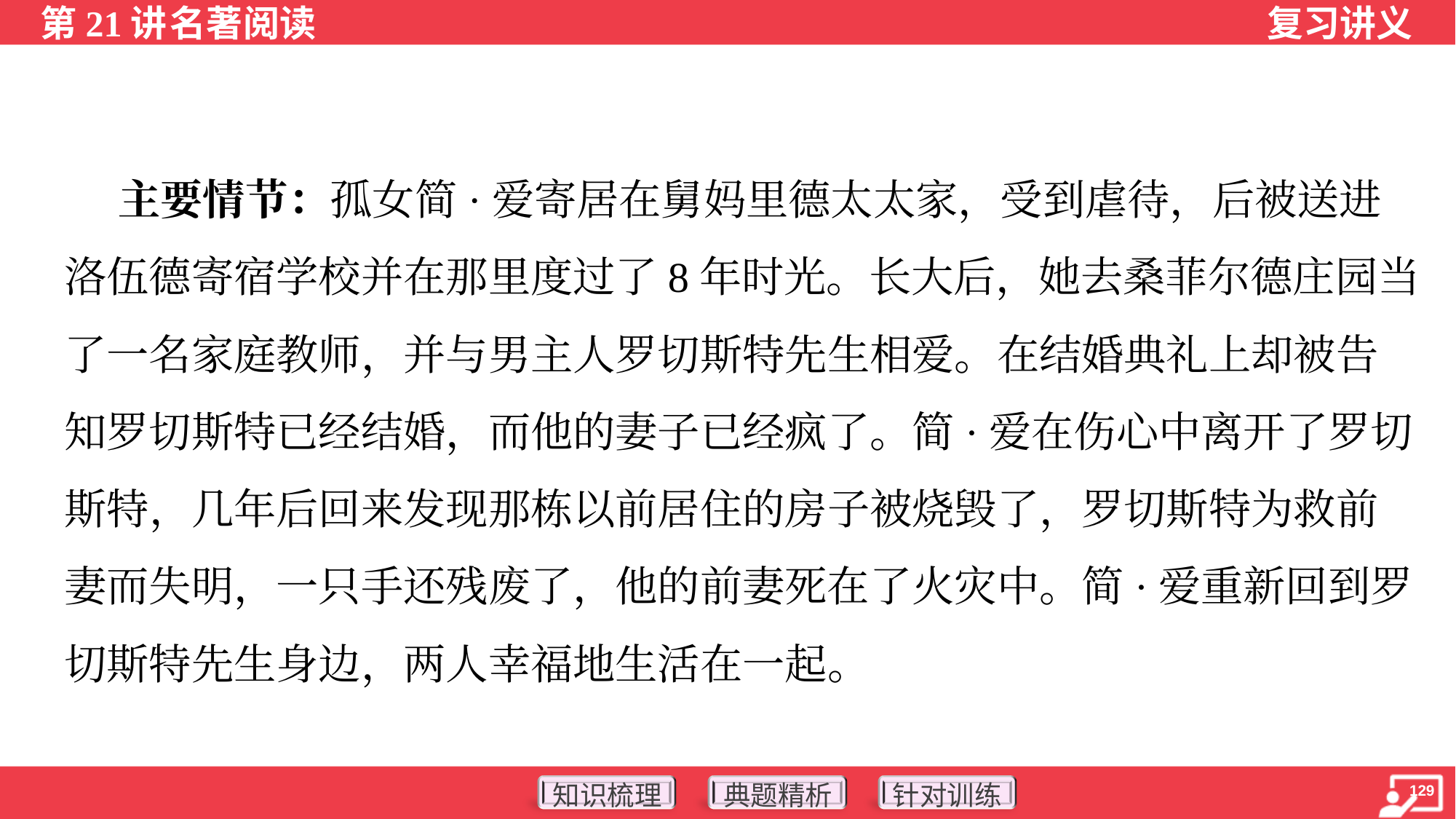

主要情节：孤女简·爱寄居在舅妈里德太太家，受到虐待，后被送进
洛伍德寄宿学校并在那里度过了8年时光。长大后，她去桑菲尔德庄园当
了一名家庭教师，并与男主人罗切斯特先生相爱。在结婚典礼上却被告
知罗切斯特已经结婚，而他的妻子已经疯了。简·爱在伤心中离开了罗切
斯特，几年后回来发现那栋以前居住的房子被烧毁了，罗切斯特为救前
妻而失明，一只手还残废了，他的前妻死在了火灾中。简·爱重新回到罗
切斯特先生身边，两人幸福地生活在一起。